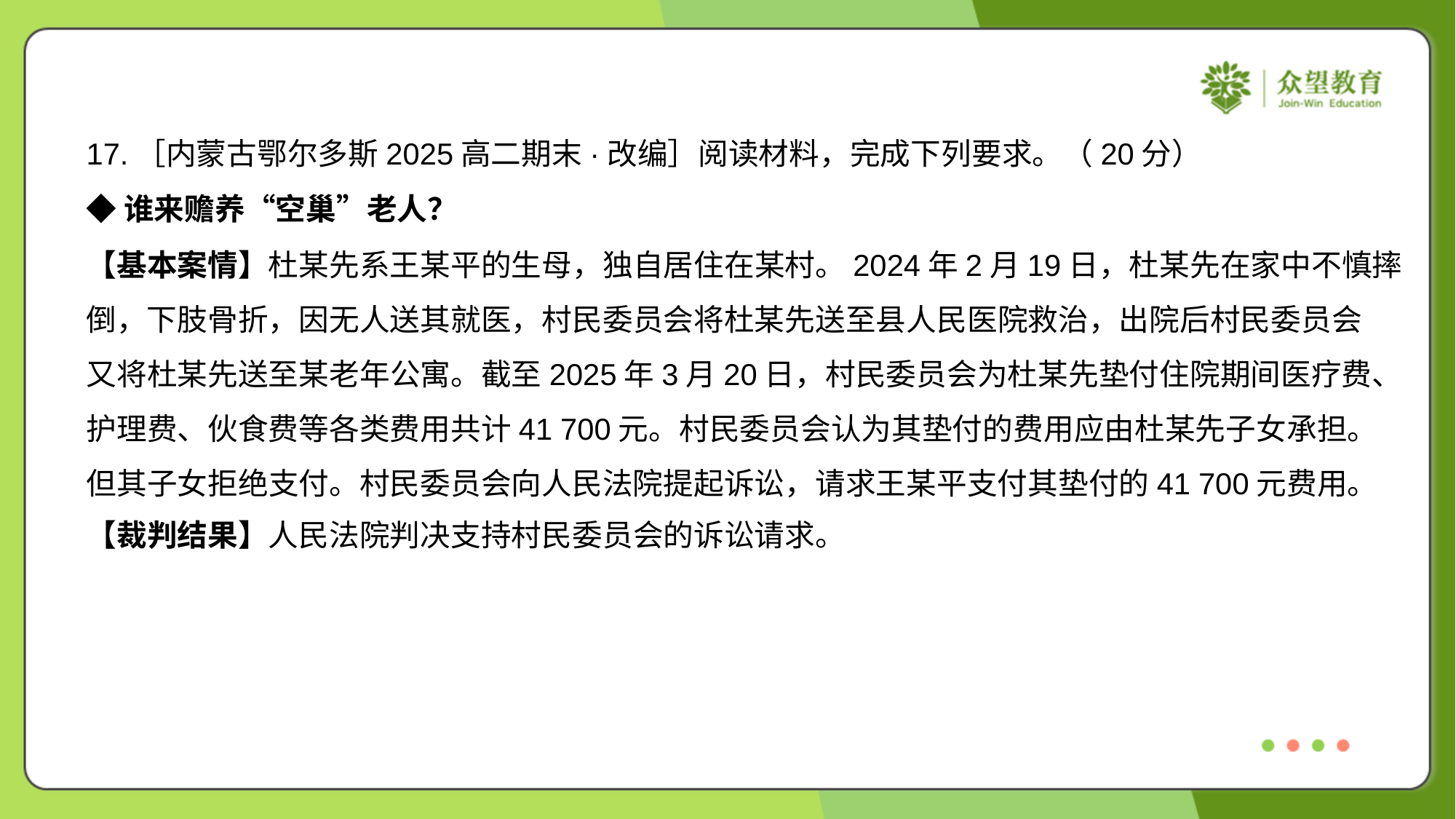

17.［内蒙古鄂尔多斯2025高二期末·改编］阅读材料，完成下列要求。（20分）
◆谁来赡养“空巢”老人？
【基本案情】杜某先系王某平的生母，独自居住在某村。2024年2月19日，杜某先在家中不慎摔
倒，下肢骨折，因无人送其就医，村民委员会将杜某先送至县人民医院救治，出院后村民委员会
又将杜某先送至某老年公寓。截至2025年3月20日，村民委员会为杜某先垫付住院期间医疗费、
护理费、伙食费等各类费用共计41 700元。村民委员会认为其垫付的费用应由杜某先子女承担。
但其子女拒绝支付。村民委员会向人民法院提起诉讼，请求王某平支付其垫付的41 700元费用。
【裁判结果】人民法院判决支持村民委员会的诉讼请求。